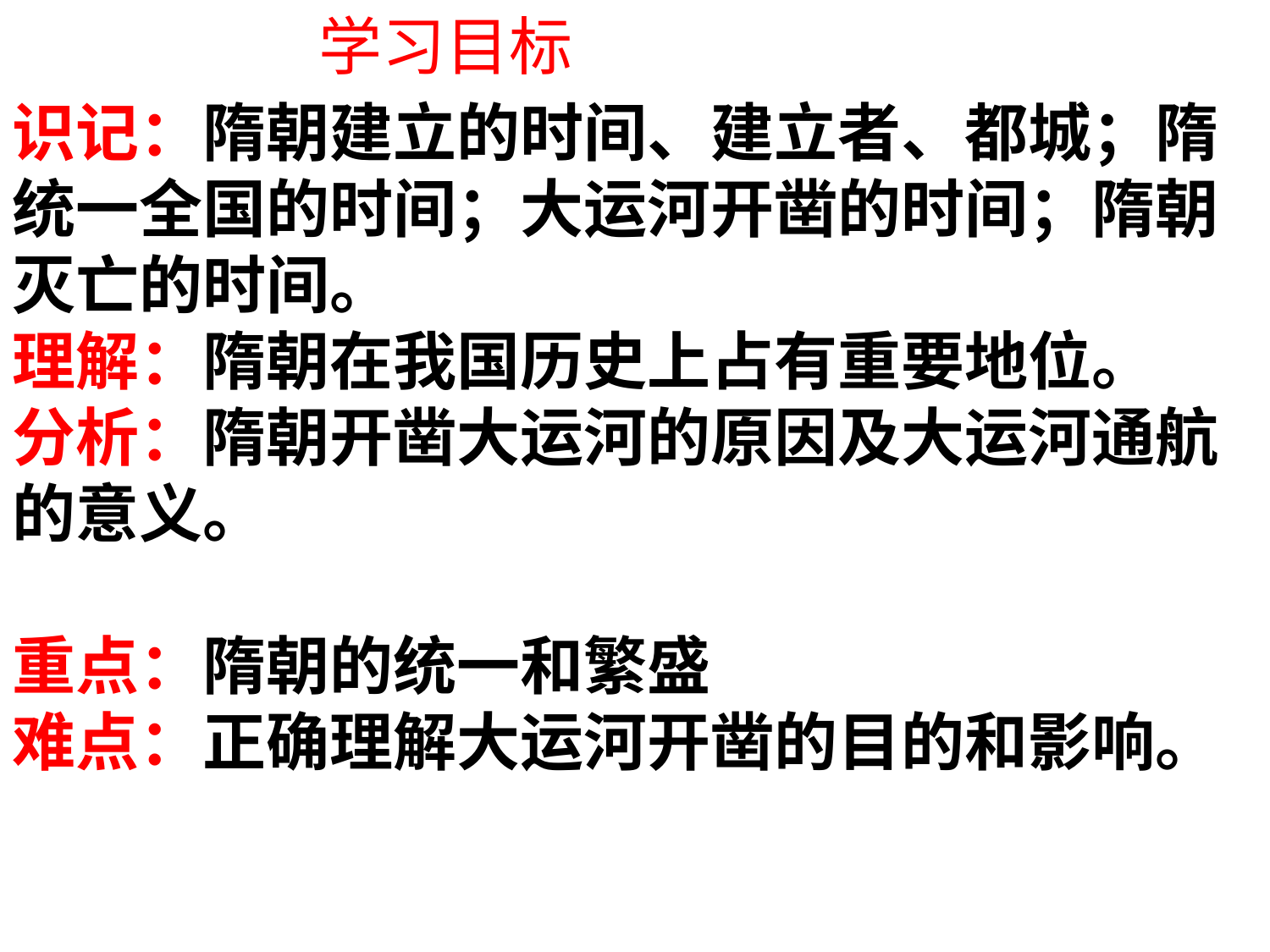

# 学习目标
识记：隋朝建立的时间、建立者、都城；隋统一全国的时间；大运河开凿的时间；隋朝灭亡的时间。
理解：隋朝在我国历史上占有重要地位。
分析：隋朝开凿大运河的原因及大运河通航的意义。

重点：隋朝的统一和繁盛
难点：正确理解大运河开凿的目的和影响。